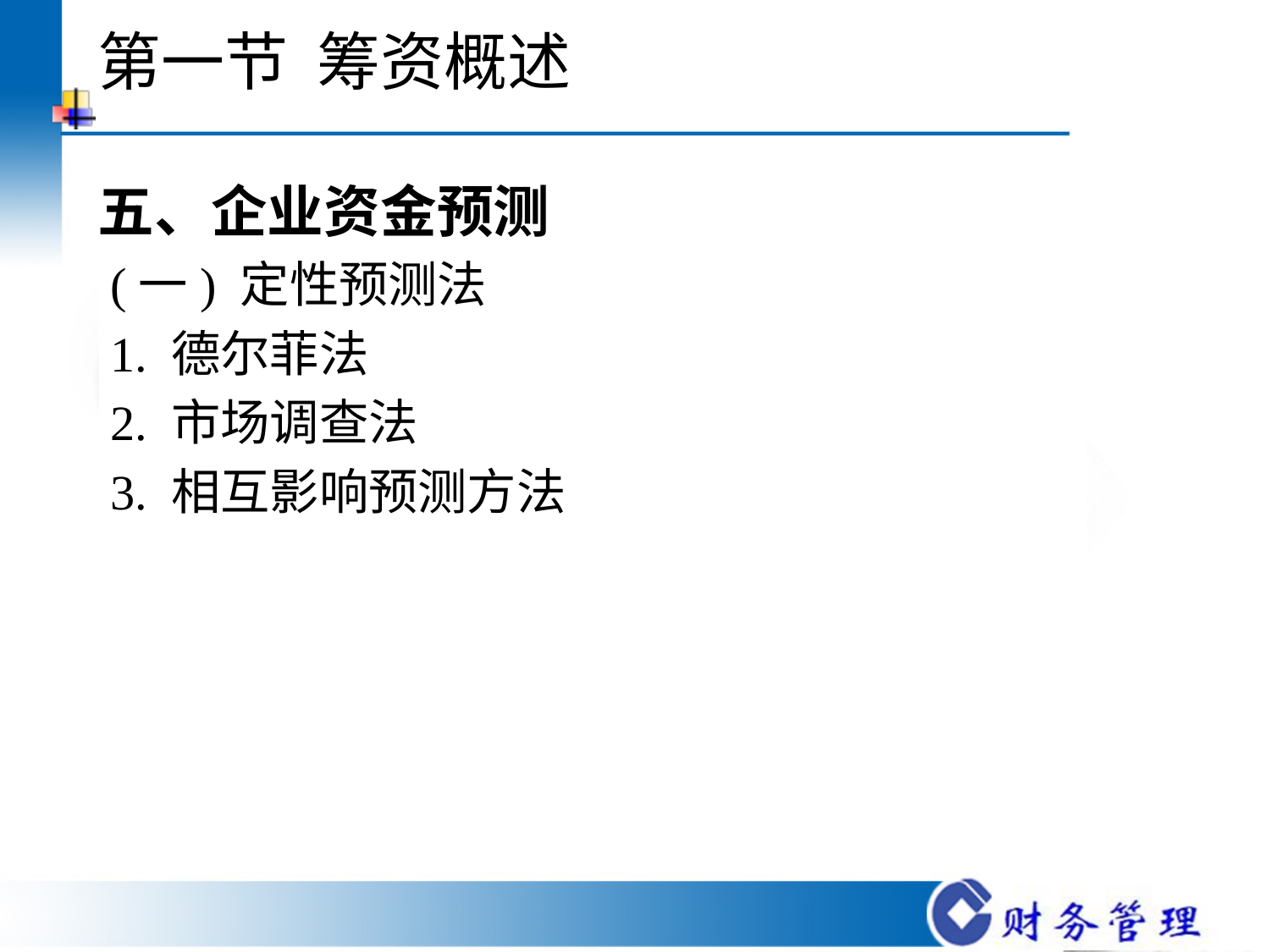

# 第一节  筹资概述
五、企业资金预测
 (一) 定性预测法
 1. 德尔菲法
 2. 市场调查法
 3. 相互影响预测方法
11